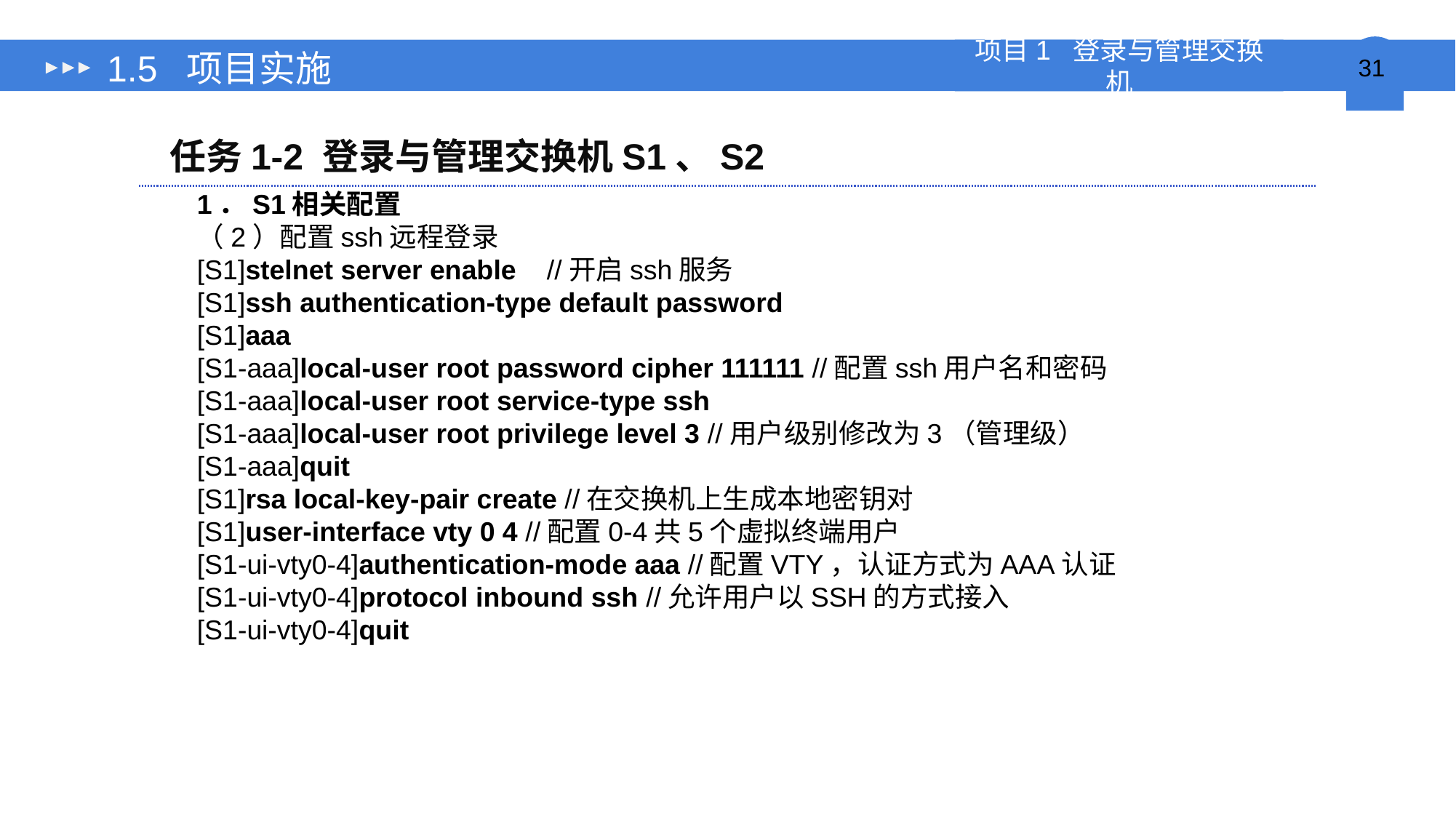

# 1.5  项目实施
任务1-2 登录与管理交换机S1、S2
1．S1相关配置
（2）配置ssh远程登录
[S1]stelnet server enable    //开启ssh服务
[S1]ssh authentication-type default password
[S1]aaa
[S1-aaa]local-user root password cipher 111111 //配置ssh用户名和密码
[S1-aaa]local-user root service-type ssh
[S1-aaa]local-user root privilege level 3 //用户级别修改为3（管理级）
[S1-aaa]quit
[S1]rsa local-key-pair create //在交换机上生成本地密钥对
[S1]user-interface vty 0 4 //配置0-4共5个虚拟终端用户
[S1-ui-vty0-4]authentication-mode aaa //配置VTY，认证方式为AAA认证
[S1-ui-vty0-4]protocol inbound ssh //允许用户以SSH的方式接入
[S1-ui-vty0-4]quit